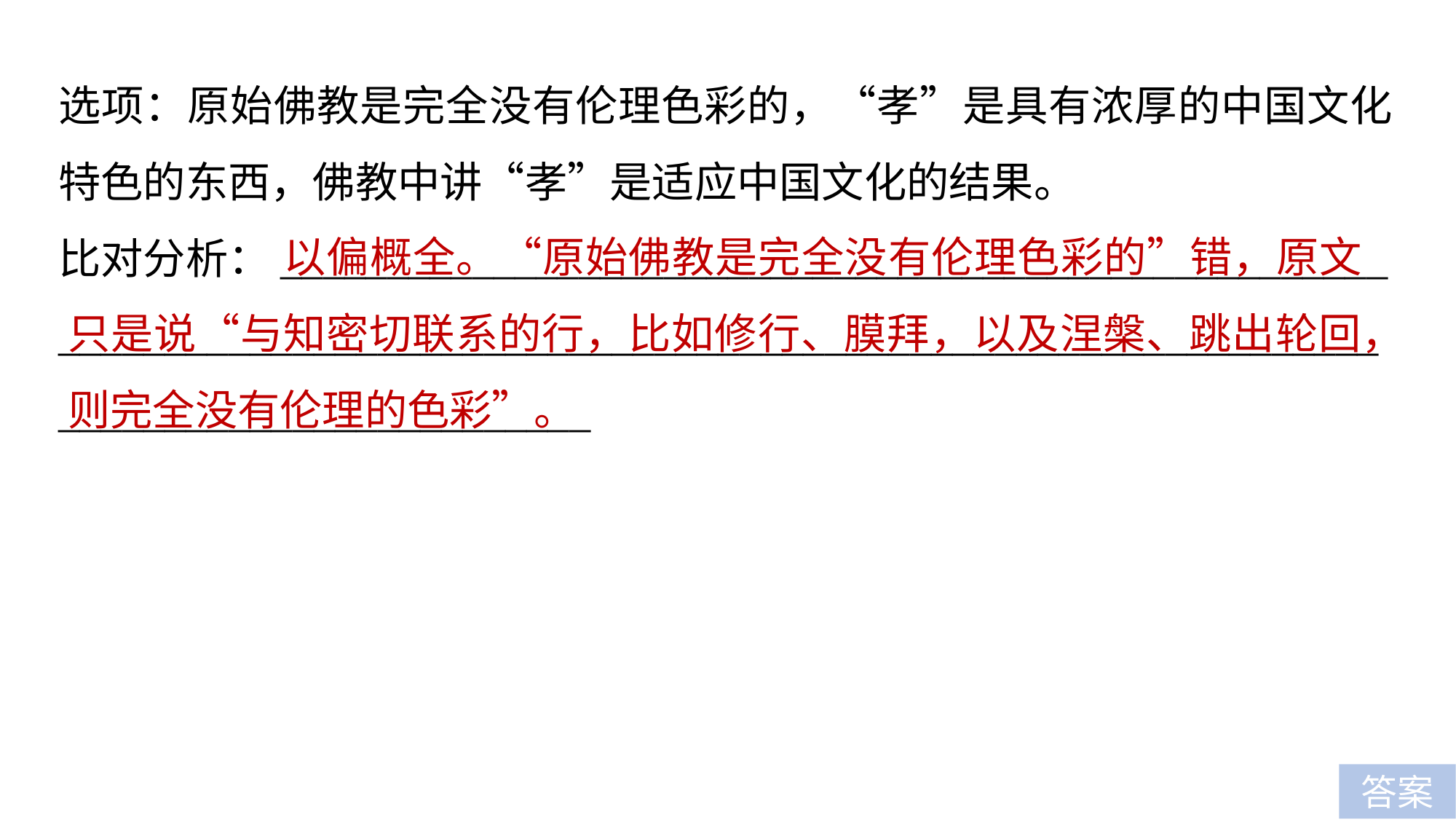

选项：原始佛教是完全没有伦理色彩的，“孝”是具有浓厚的中国文化特色的东西，佛教中讲“孝”是适应中国文化的结果。
比对分析：____________________________________________________
_______________________________________________________________________________________
                    以偏概全。“原始佛教是完全没有伦理色彩的”错，原文只是说“与知密切联系的行，比如修行、膜拜，以及涅槃、跳出轮回，则完全没有伦理的色彩”。
答案